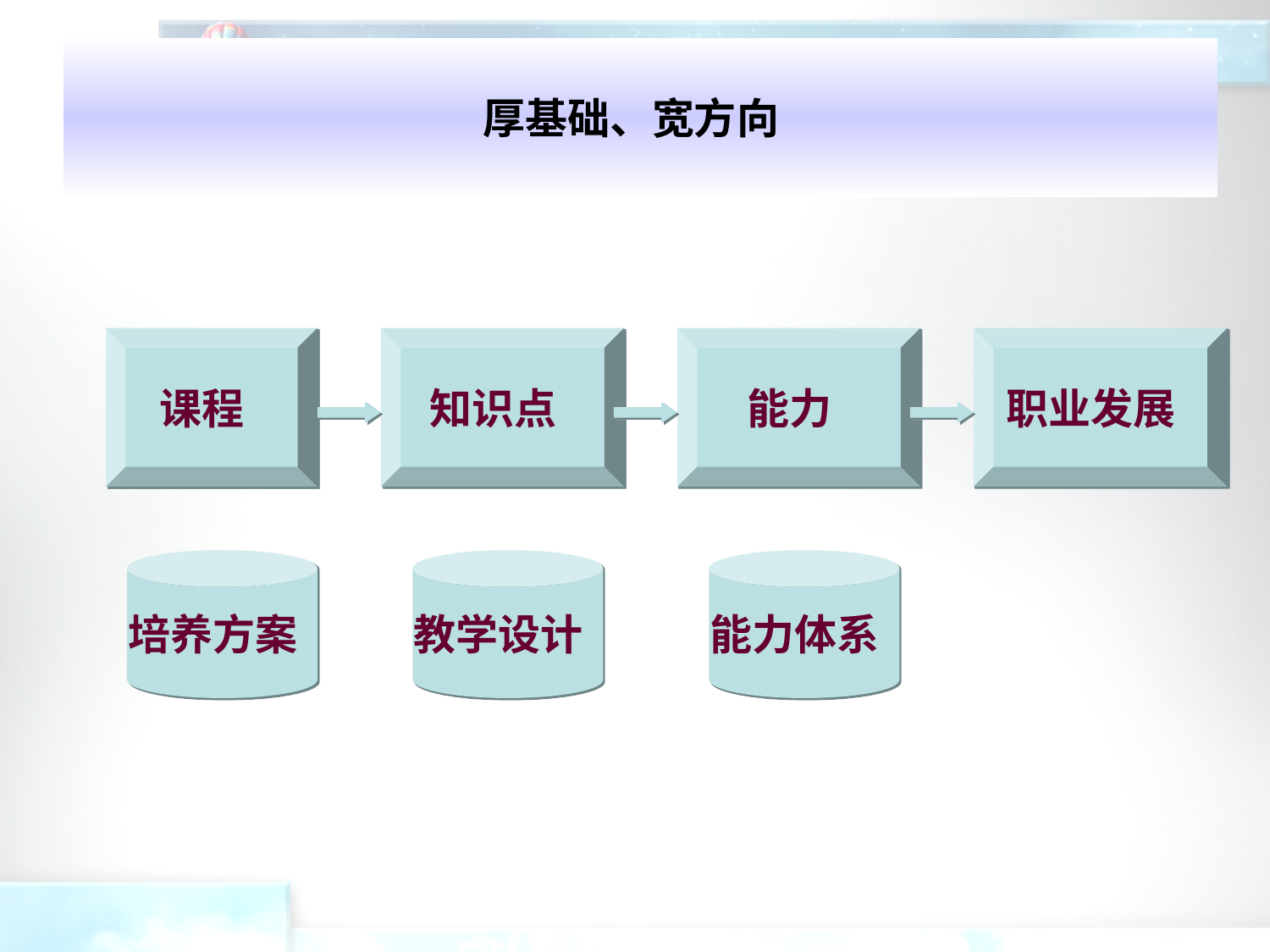

# 厚基础、宽方向
课程
知识点
能力
职业发展

培养方案
教学设计
能力体系